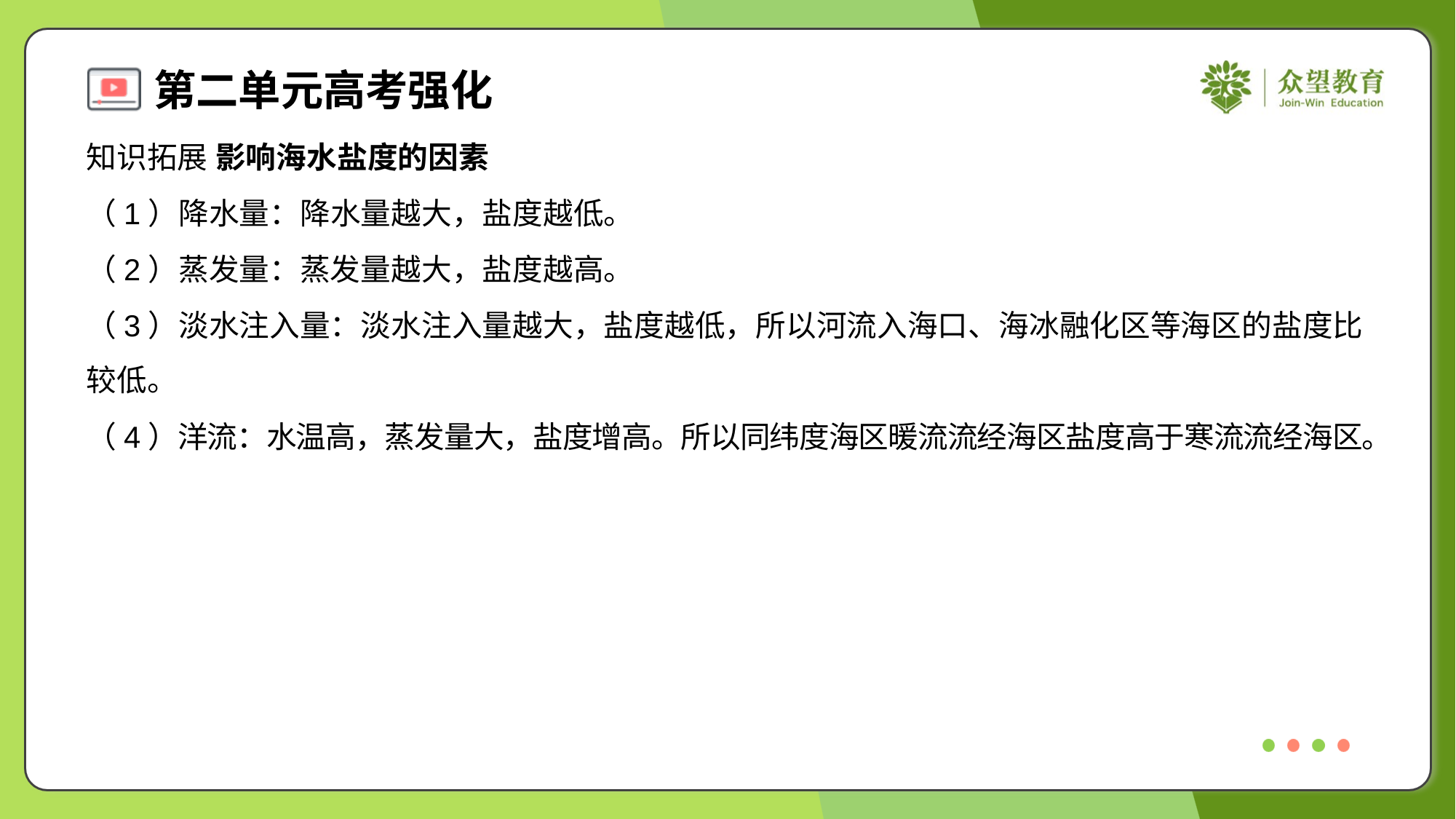

知识拓展 影响海水盐度的因素
（1）降水量：降水量越大，盐度越低。
（2）蒸发量：蒸发量越大，盐度越高。
（3）淡水注入量：淡水注入量越大，盐度越低，所以河流入海口、海冰融化区等海区的盐度比
较低。
（4）洋流：水温高，蒸发量大，盐度增高。所以同纬度海区暖流流经海区盐度高于寒流流经海区。